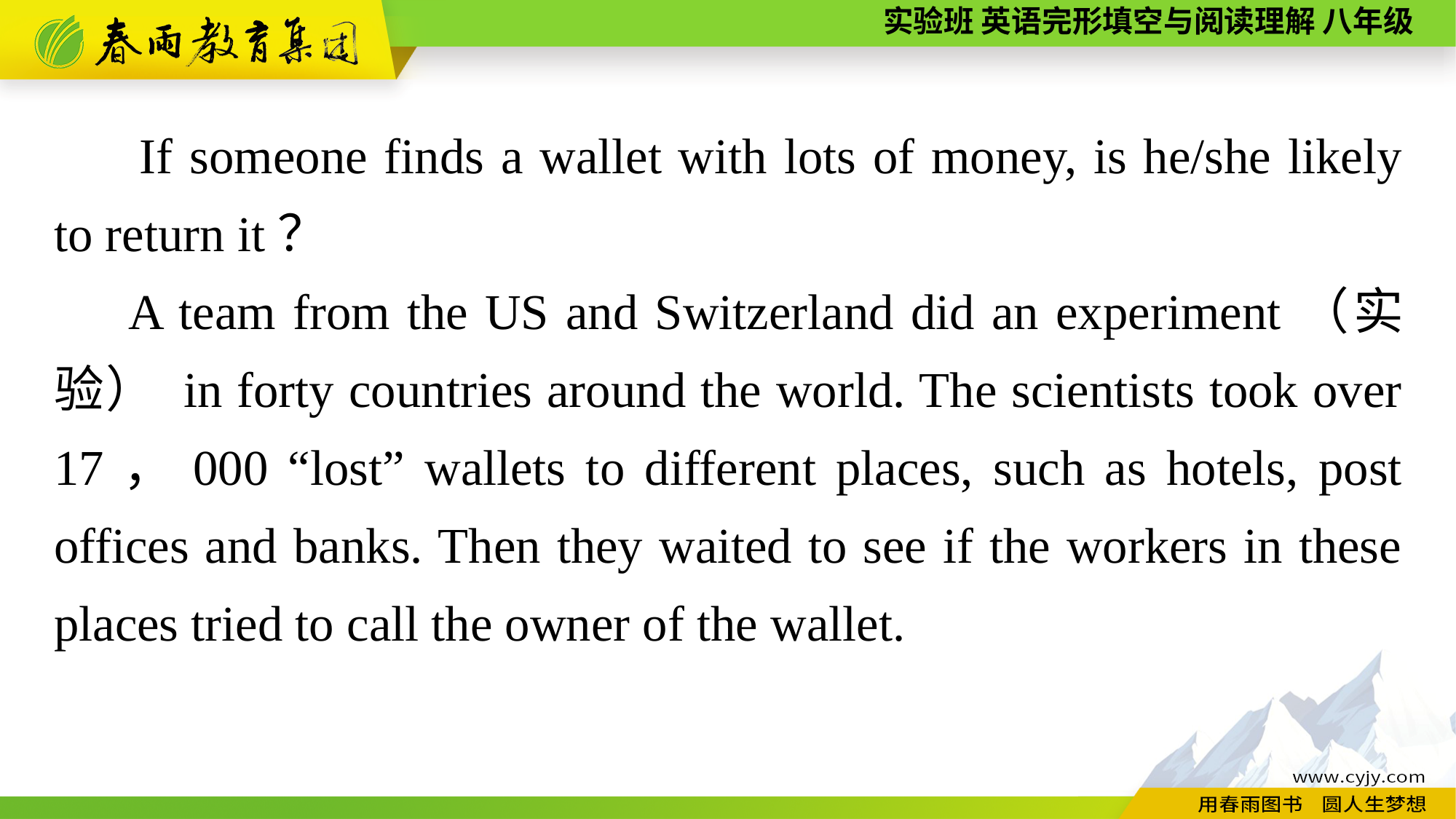

If someone finds a wallet with lots of money, is he/she likely to return it？
A team from the US and Switzerland did an experiment（实验） in forty countries around the world. The scientists took over 17，000 “lost” wallets to different places, such as hotels, post offices and banks. Then they waited to see if the workers in these places tried to call the owner of the wallet.